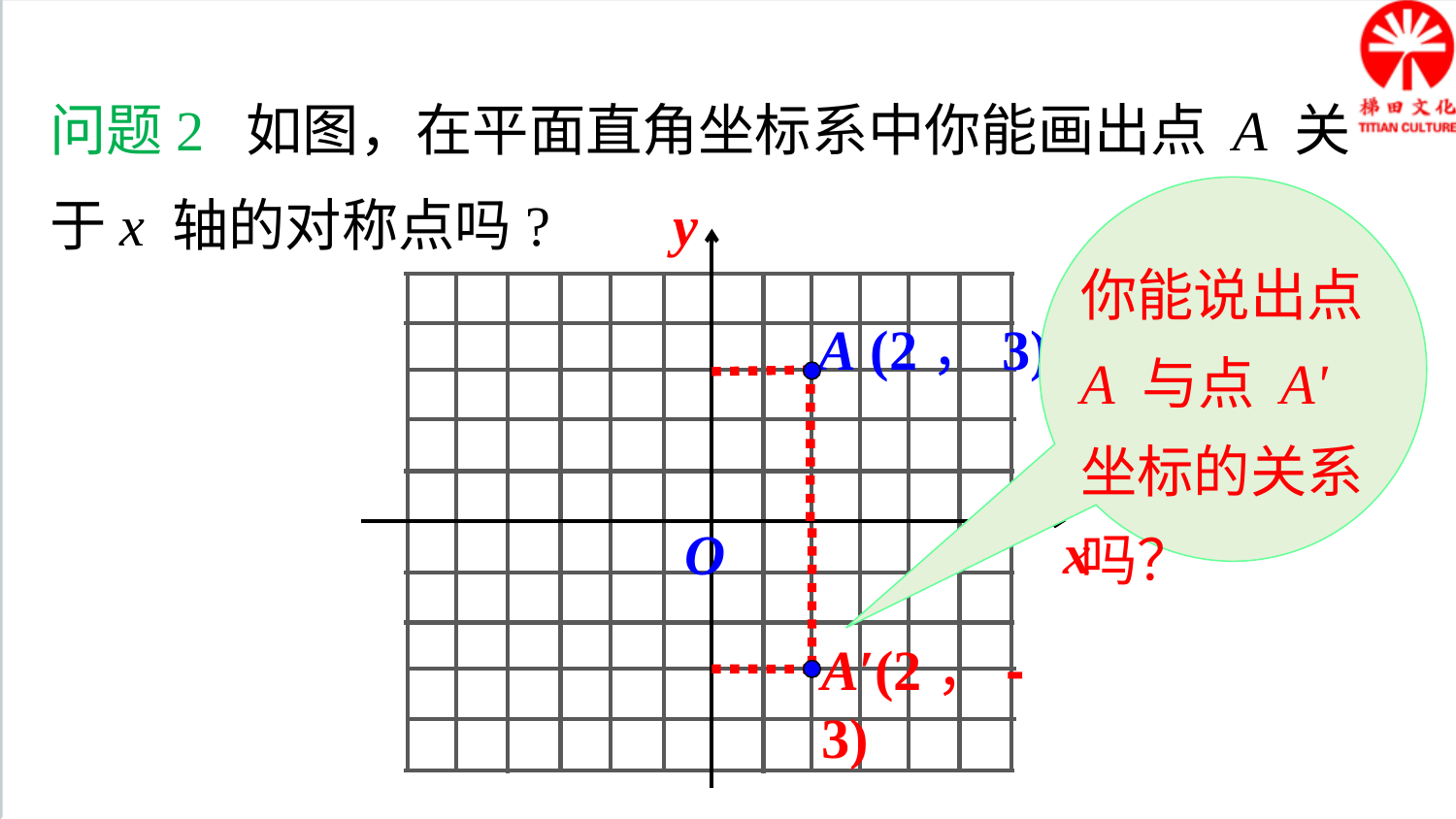

问题2  如图，在平面直角坐标系中你能画出点 A 关于x 轴的对称点吗?

你能说出点 A 与点 A' 坐标的关系吗？
y
x
O
A (2，3)

A′(2，-3)